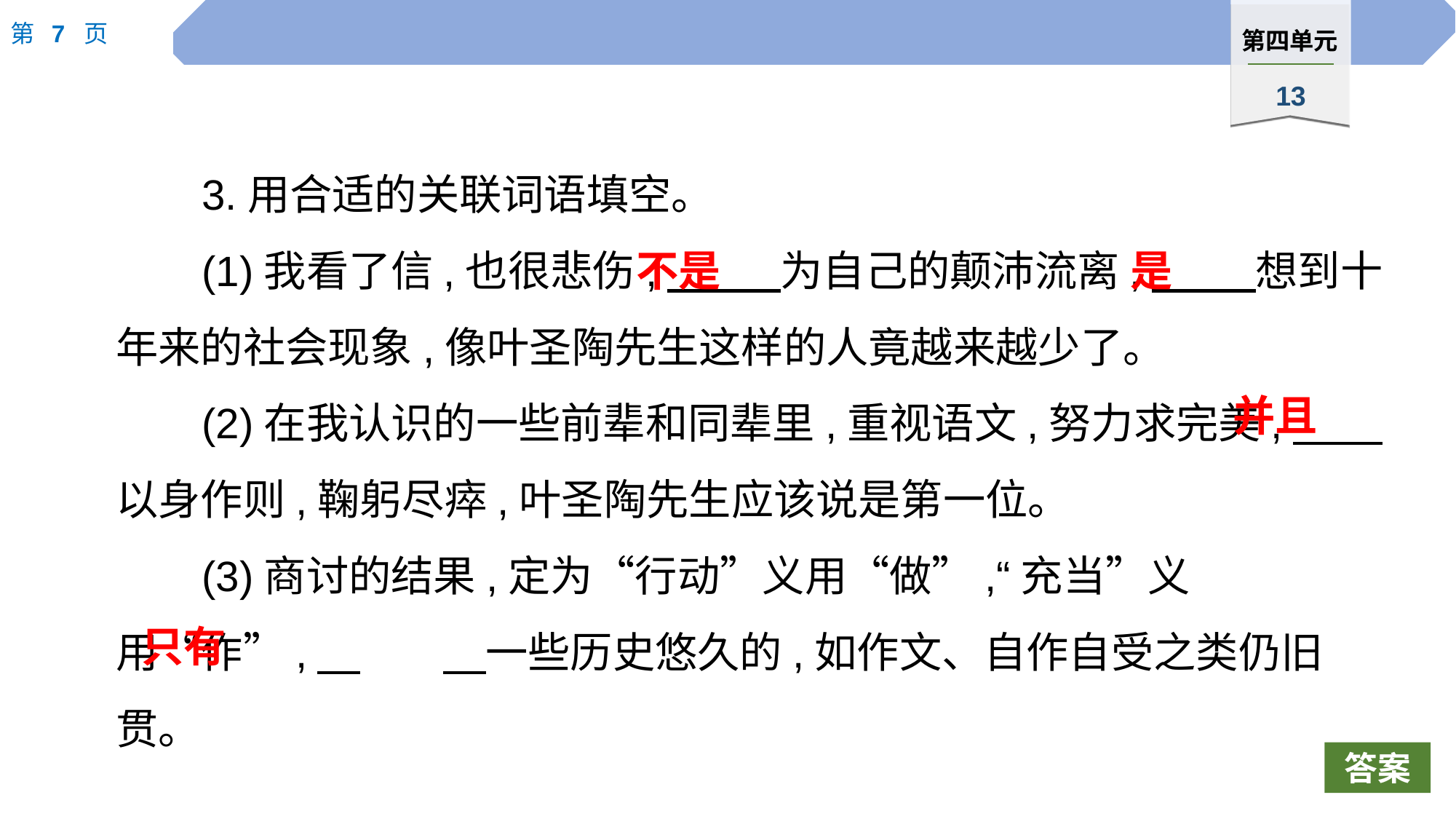

3.用合适的关联词语填空。
(1)我看了信,也很悲伤,　   　为自己的颠沛流离,　  　想到十年来的社会现象,像叶圣陶先生这样的人竟越来越少了。
(2)在我认识的一些前辈和同辈里,重视语文,努力求完美,　      以身作则,鞠躬尽瘁,叶圣陶先生应该说是第一位。
(3)商讨的结果,定为“行动”义用“做”,“充当”义用“作”,　	　一些历史悠久的,如作文、自作自受之类仍旧贯。
不是
是
并且
只有
答案